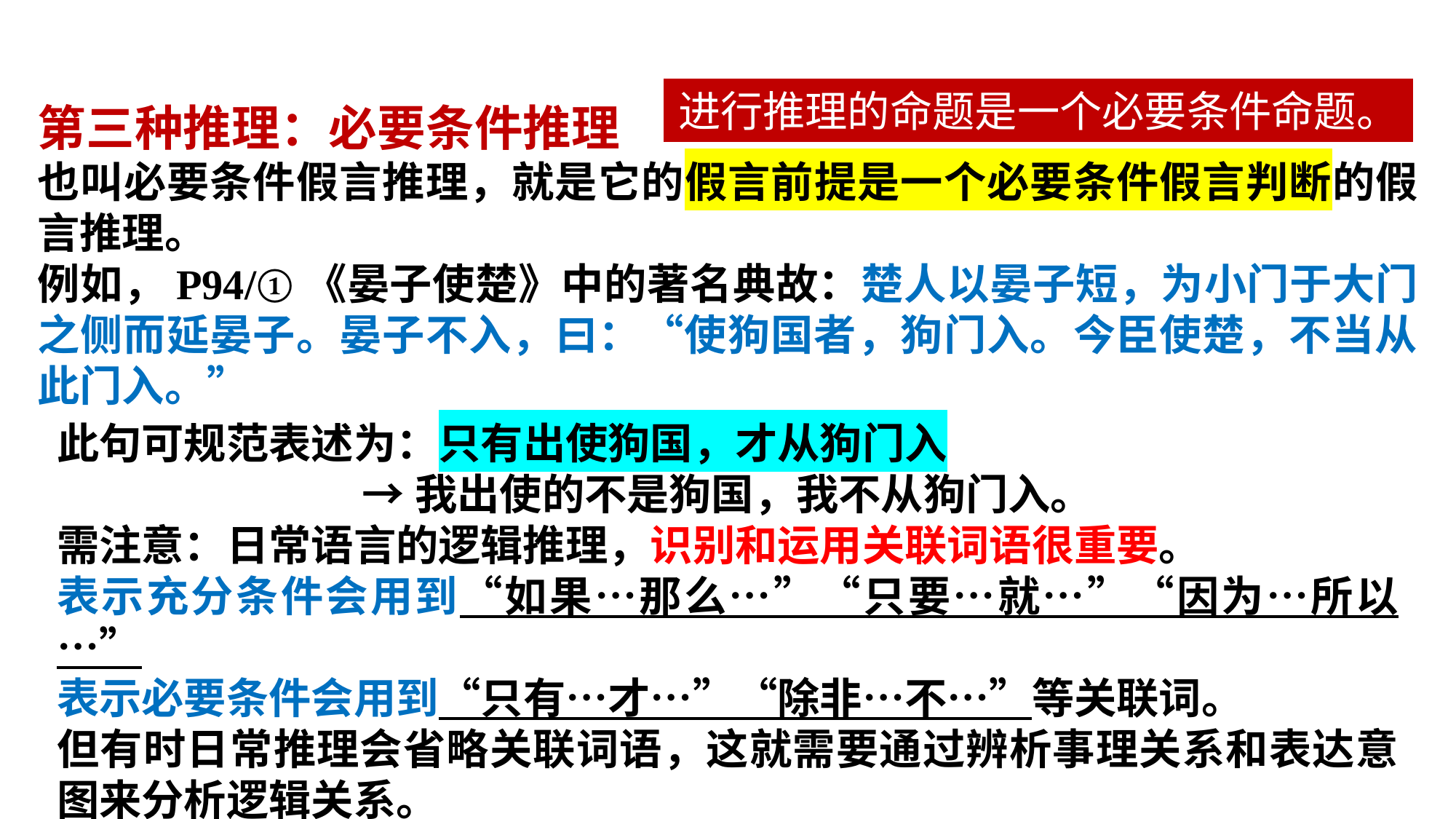

第三种推理：必要条件推理
也叫必要条件假言推理，就是它的假言前提是一个必要条件假言判断的假言推理。
例如，P94/①《晏子使楚》中的著名典故：楚人以晏子短，为小门于大门之侧而延晏子。晏子不入，曰：“使狗国者，狗门入。今臣使楚，不当从此门入。”
进行推理的命题是一个必要条件命题。
此句可规范表述为：只有出使狗国，才从狗门入
→我出使的不是狗国，我不从狗门入。
需注意：日常语言的逻辑推理，识别和运用关联词语很重要。
表示充分条件会用到“如果…那么…”“只要…就…”“因为…所以…”
表示必要条件会用到“只有…才…”“除非…不…”等关联词。
但有时日常推理会省略关联词语，这就需要通过辨析事理关系和表达意图来分析逻辑关系。